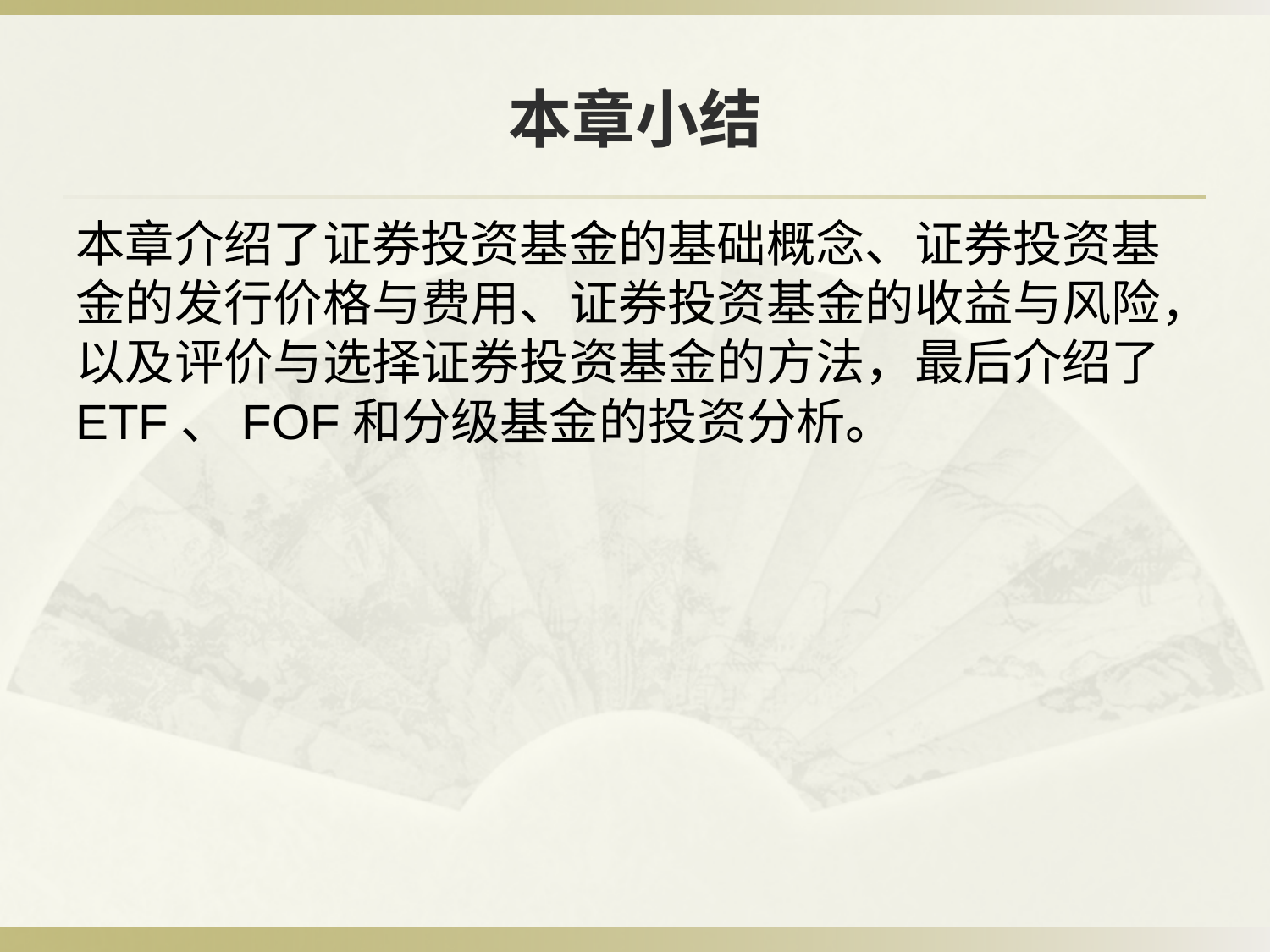

# 本章小结
本章介绍了证券投资基金的基础概念、证券投资基金的发行价格与费用、证券投资基金的收益与风险，以及评价与选择证券投资基金的方法，最后介绍了ETF、FOF和分级基金的投资分析。